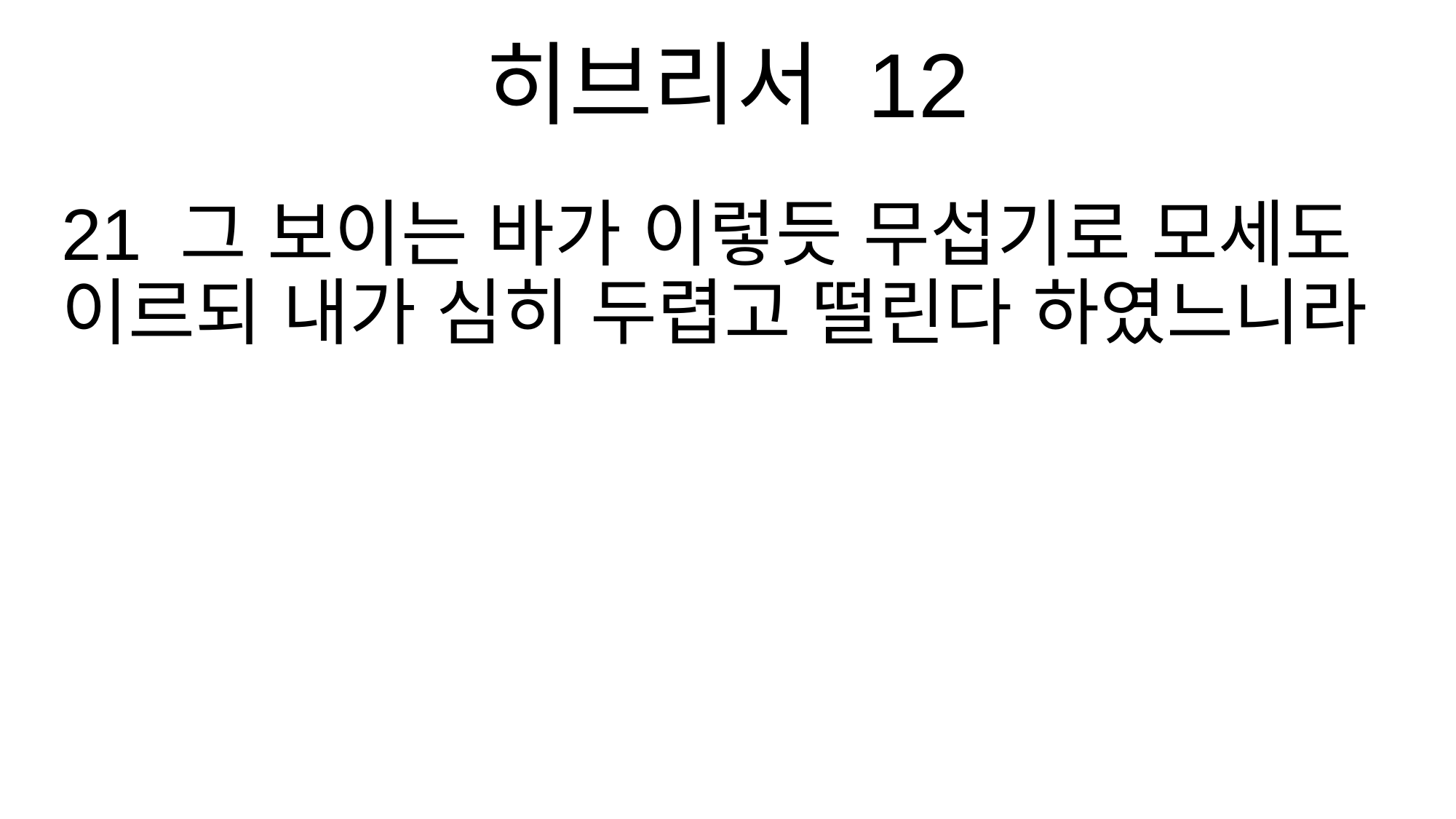

히브리서 12
21 그 보이는 바가 이렇듯 무섭기로 모세도 이르되 내가 심히 두렵고 떨린다 하였느니라